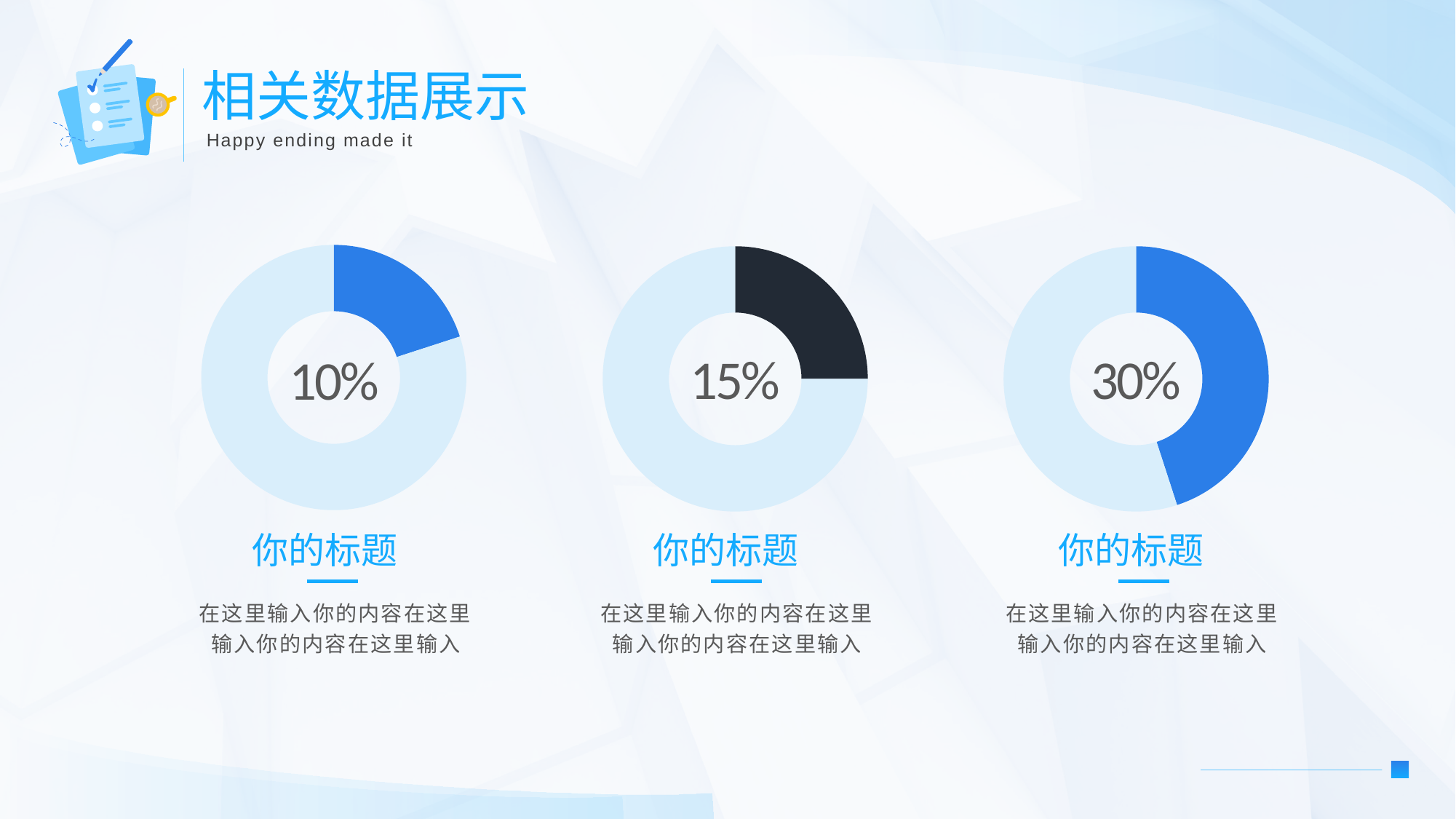

相关数据展示
Happy ending made it

### Chart

| Category | Sales |
|---|---|
| 1st Qtr | 2.0 |
| 2nd Qtr | 8.0 |
10%

### Chart

| Category | Sales |
|---|---|
| 1st Qtr | 2.0 |
| 2nd Qtr | 6.0 |
15%

### Chart

| Category | Sales |
|---|---|
| 1st Qtr | 45.0 |
| 2nd Qtr | 55.0 |
30%
你的标题
你的标题
你的标题
在这里输入你的内容在这里输入你的内容在这里输入
在这里输入你的内容在这里输入你的内容在这里输入
在这里输入你的内容在这里输入你的内容在这里输入